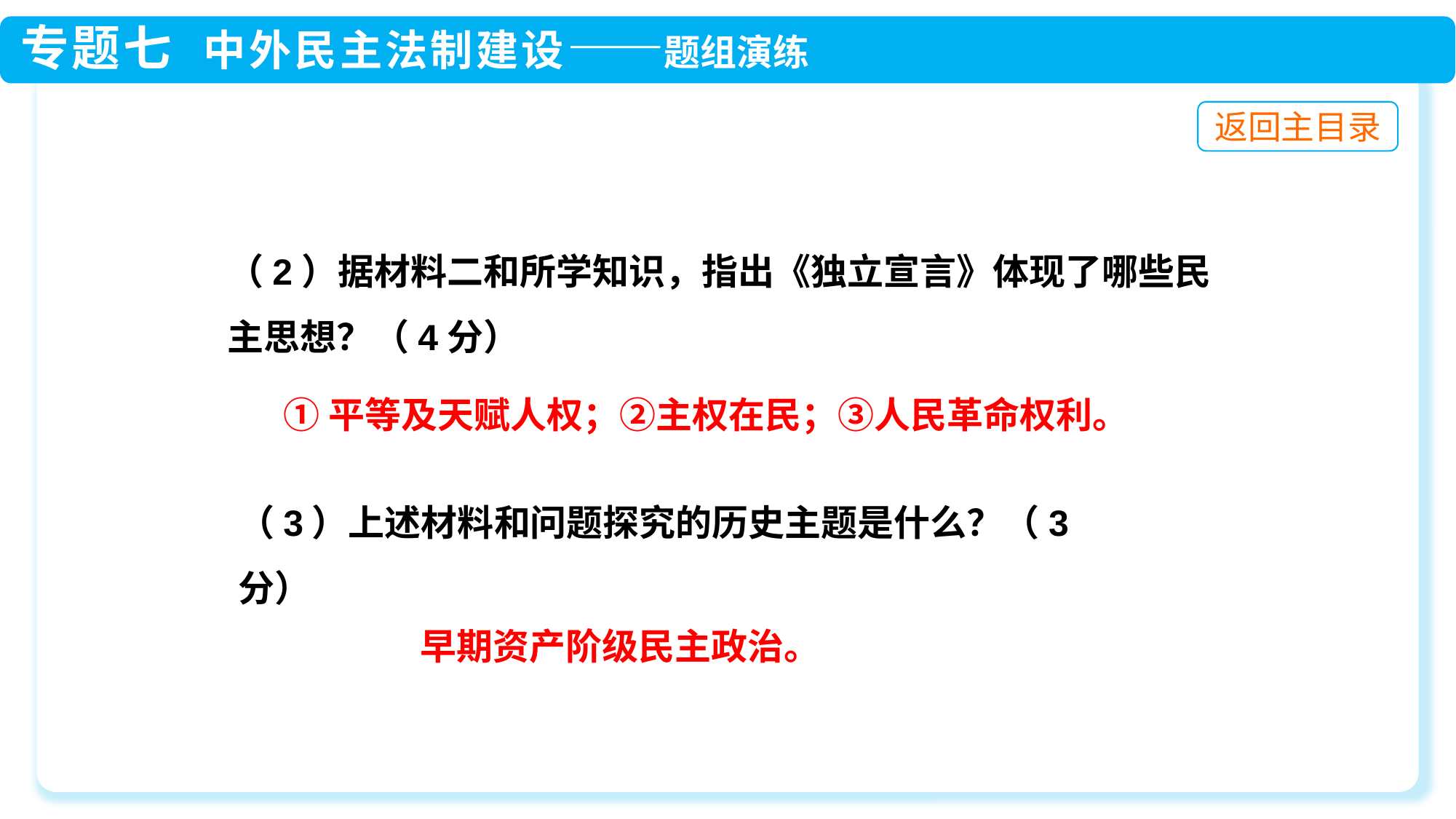

（2）据材料二和所学知识，指出《独立宣言》体现了哪些民主思想？（4分）
①平等及天赋人权；②主权在民；③人民革命权利。
（3）上述材料和问题探究的历史主题是什么？（3分）
早期资产阶级民主政治。